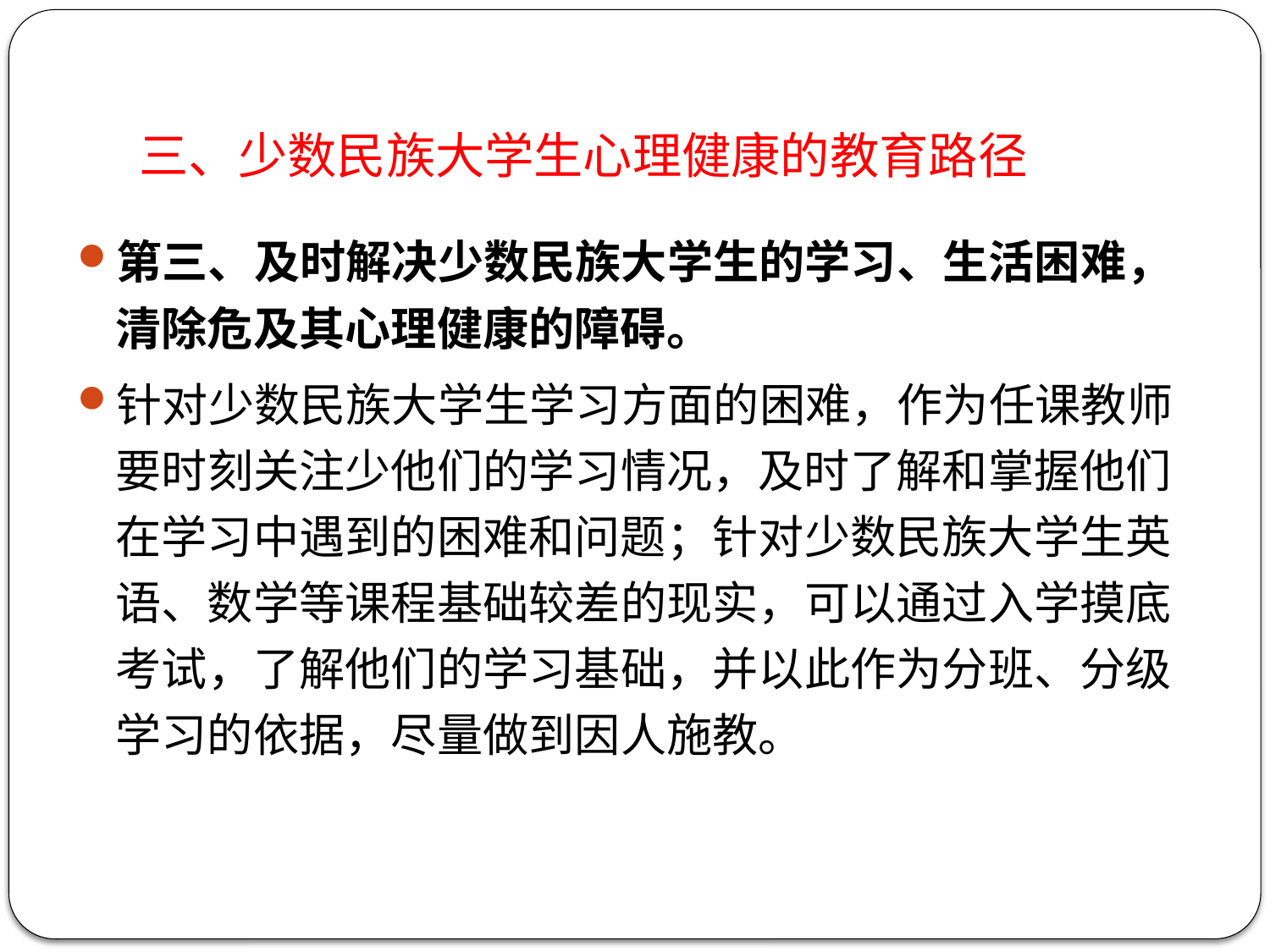

# 三、少数民族大学生心理健康的教育路径
第三、及时解决少数民族大学生的学习、生活困难，清除危及其心理健康的障碍。
针对少数民族大学生学习方面的困难，作为任课教师要时刻关注少他们的学习情况，及时了解和掌握他们在学习中遇到的困难和问题；针对少数民族大学生英语、数学等课程基础较差的现实，可以通过入学摸底考试，了解他们的学习基础，并以此作为分班、分级学习的依据，尽量做到因人施教。